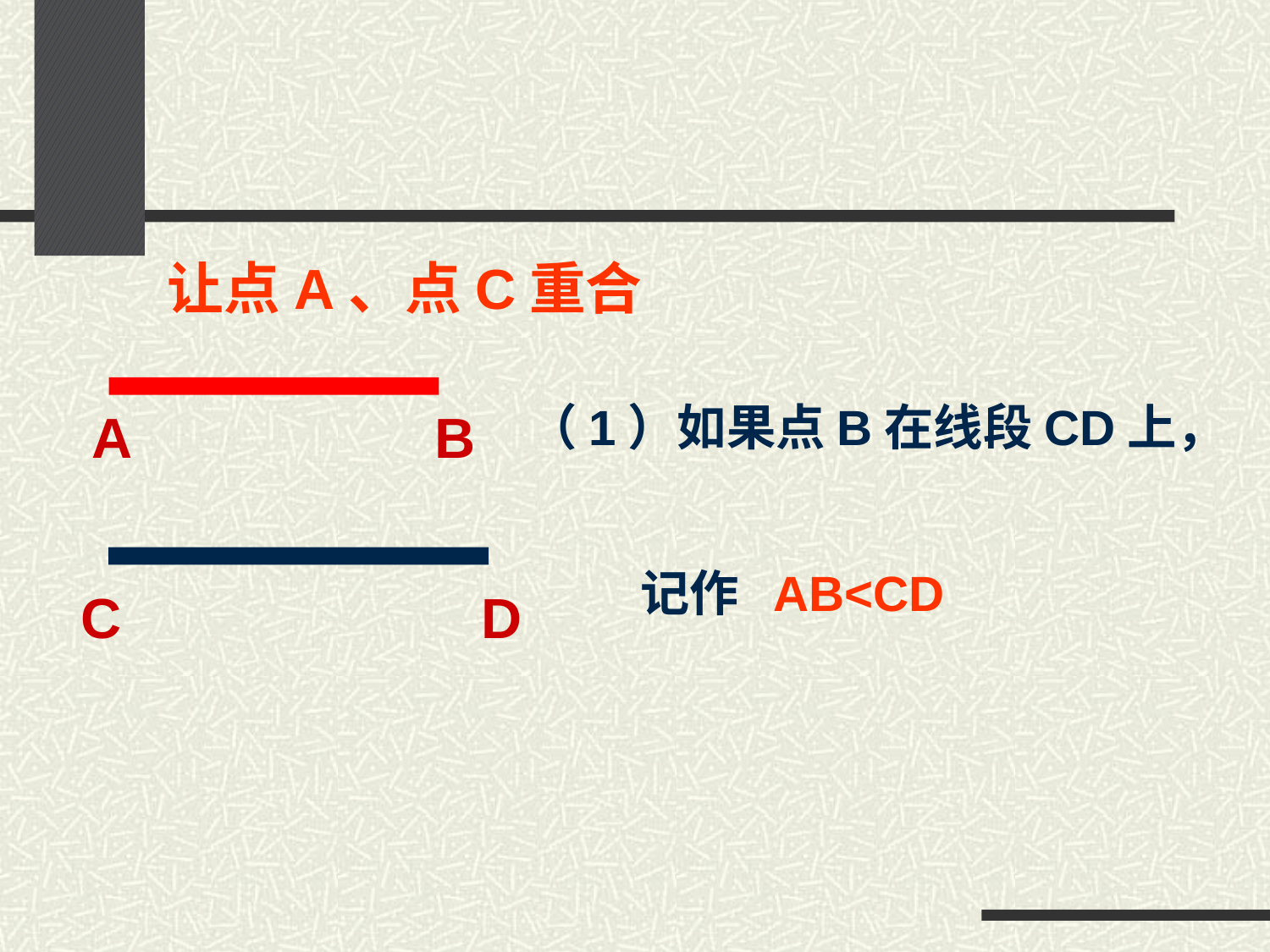

让点A、点C重合
（1）如果点B在线段CD上，
         记作  AB<CD

A
B

C
D